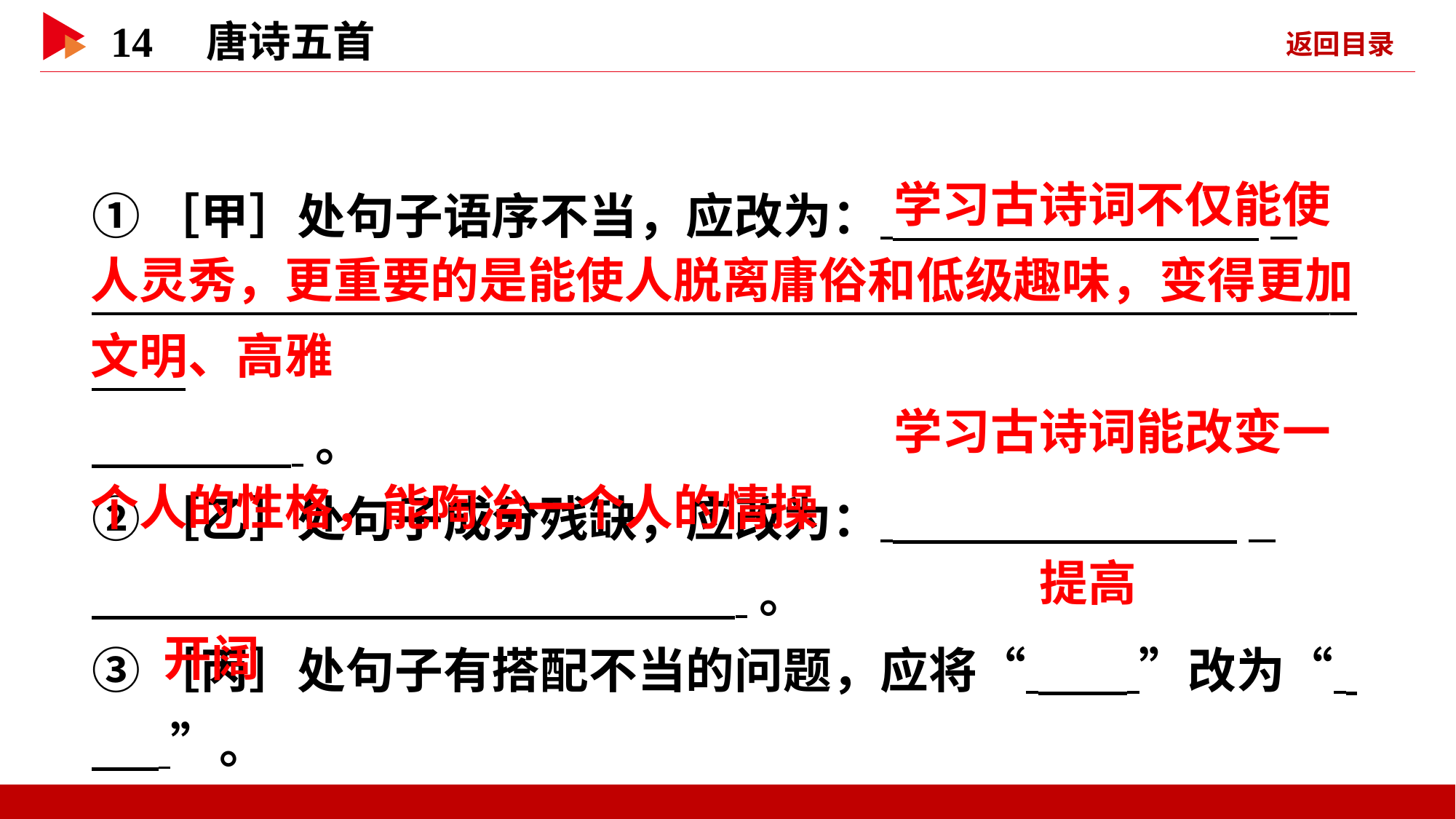

①［甲］处句子语序不当，应改为：                                  _
                                                                                            _
                   。
②［乙］处句子成分残缺，应改为：                                _
                                                           。
③［丙］处句子有搭配不当的问题，应将“          ”改为“          ”。
 学习古诗词不仅能使
人灵秀，更重要的是能使人脱离庸俗和低级趣味，变得更加
文明、高雅
 学习古诗词能改变一
个人的性格，能陶冶一个人的情操
 提高
 开阔